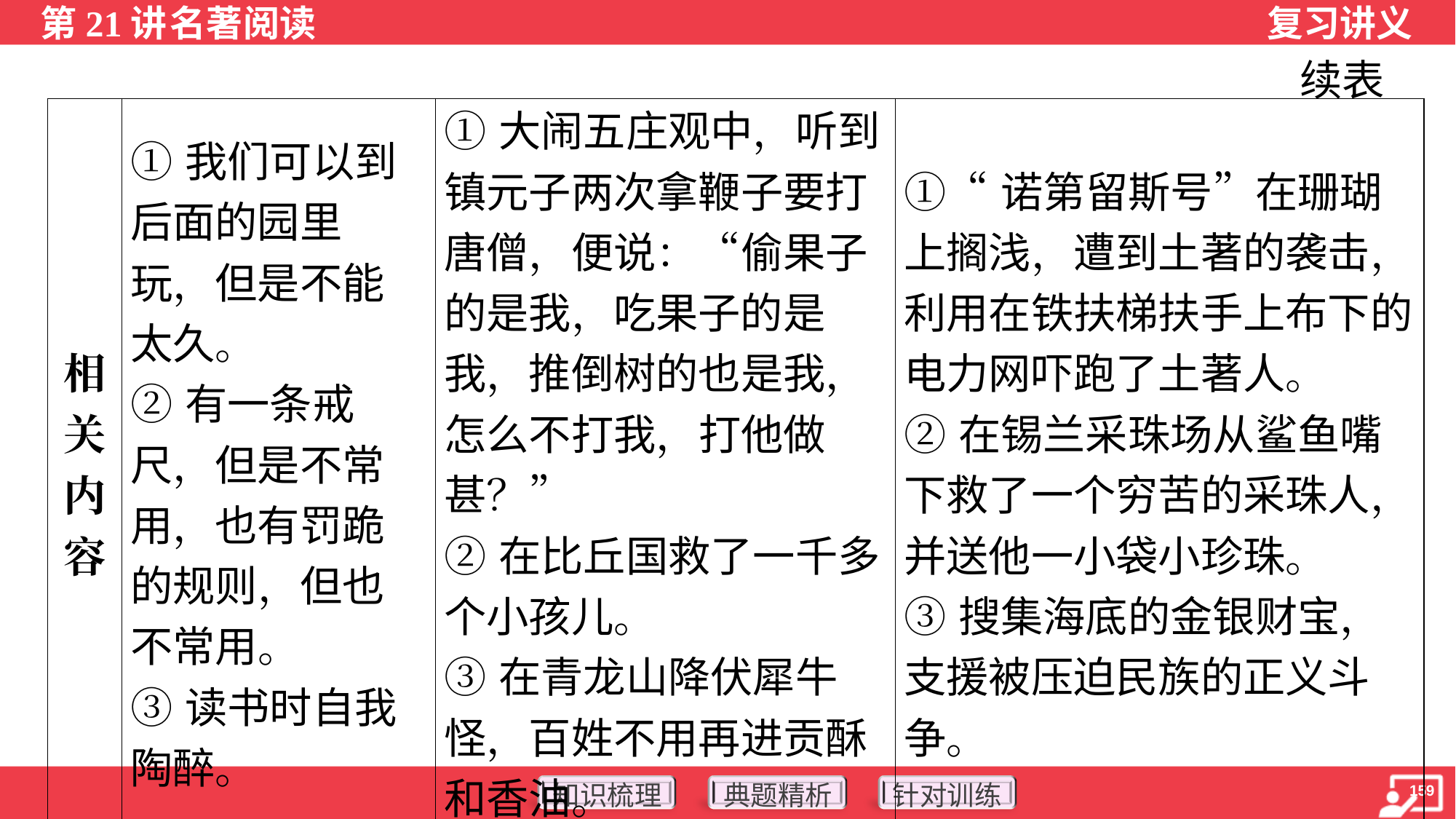

续表
| 相 关 内 容 | ①我们可以到后面的园里玩，但是不能太久。 ②有一条戒尺，但是不常用，也有罚跪的规则，但也不常用。 ③读书时自我陶醉。 | ①大闹五庄观中，听到镇元子两次拿鞭子要打唐僧，便说：“偷果子的是我，吃果子的是我，推倒树的也是我，怎么不打我，打他做甚？” ②在比丘国救了一千多个小孩儿。 ③在青龙山降伏犀牛怪，百姓不用再进贡酥和香油。 | ①“诺第留斯号”在珊瑚上搁浅，遭到土著的袭击，利用在铁扶梯扶手上布下的电力网吓跑了土著人。 ②在锡兰采珠场从鲨鱼嘴下救了一个穷苦的采珠人，并送他一小袋小珍珠。 ③搜集海底的金银财宝，支援被压迫民族的正义斗争。 |
| --- | --- | --- | --- |